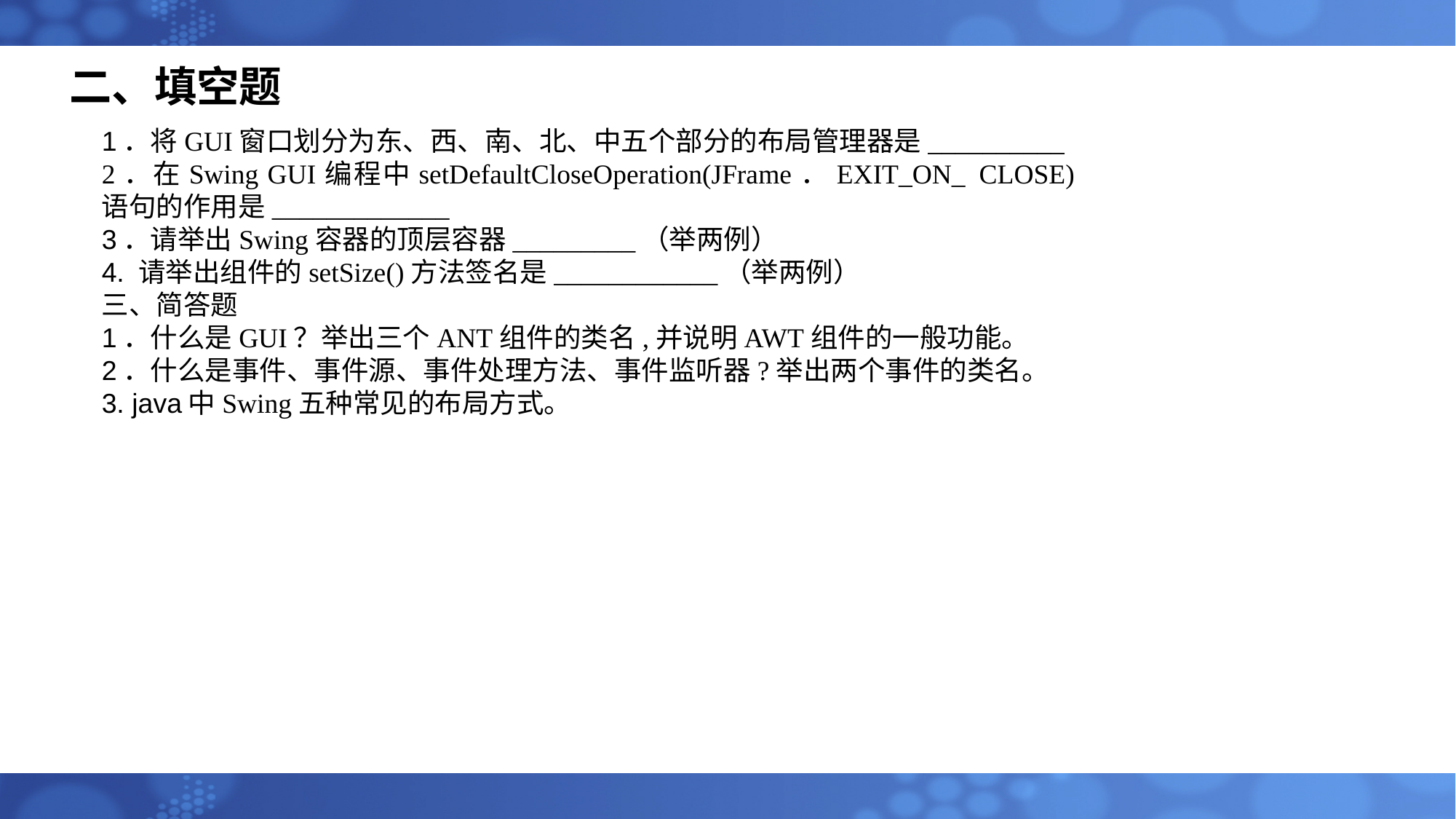

# 二、填空题
1．将GUI窗口划分为东、西、南、北、中五个部分的布局管理器是__________
2．在Swing GUI编程中setDefaultCloseOperation(JFrame．EXIT_ON_  CLOSE)语句的作用是_____________
3．请举出Swing容器的顶层容器_________（举两例）
4. 请举出组件的setSize()方法签名是____________（举两例）
三、简答题
1．什么是GUI？举出三个ANT组件的类名,并说明AWT组件的一般功能。
2．什么是事件、事件源、事件处理方法、事件监听器?举出两个事件的类名。
3. java中Swing五种常见的布局方式。